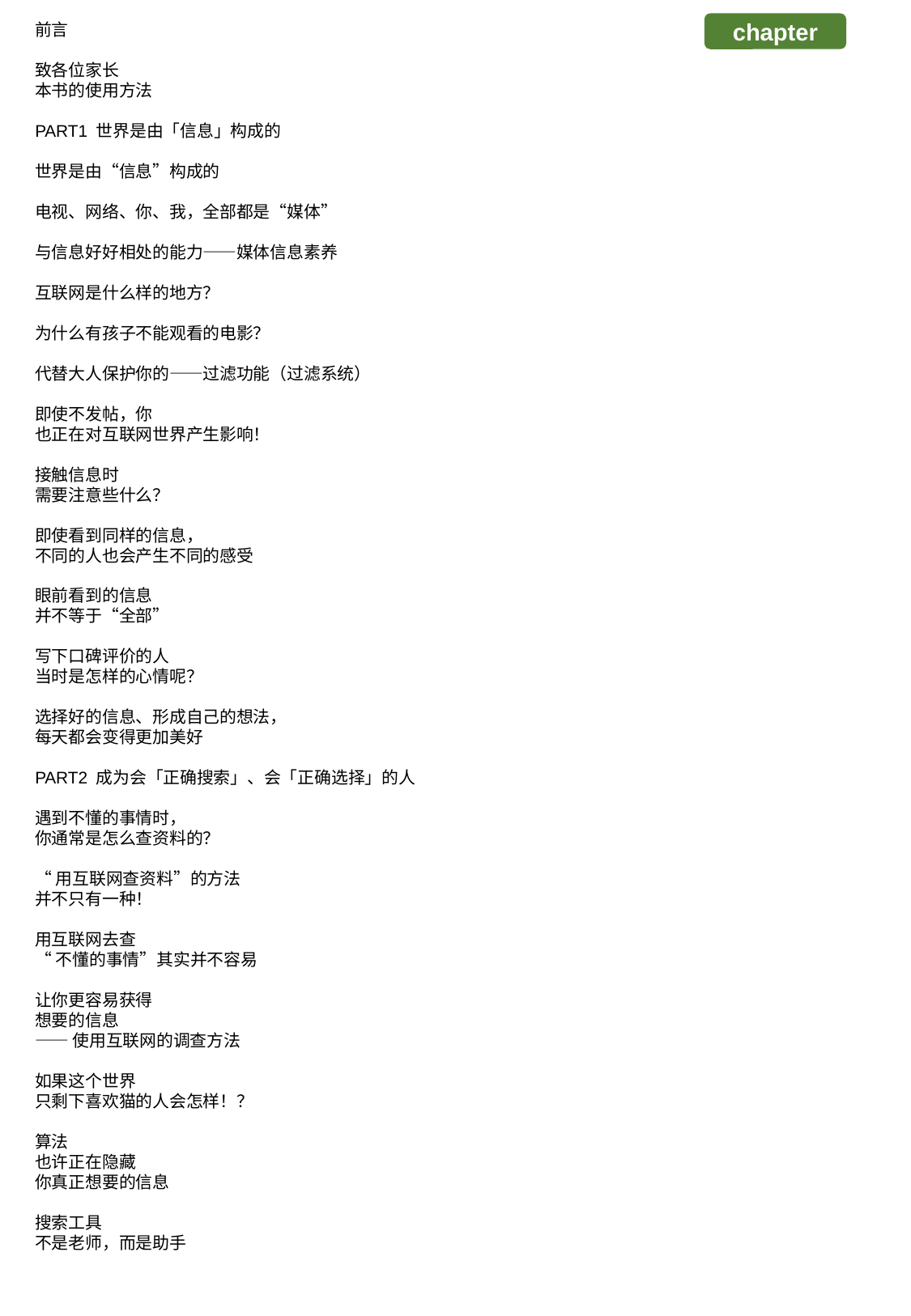

前言

致各位家长
本书的使用方法

PART1 世界是由「信息」构成的

世界是由“信息”构成的

电视、网络、你、我，全部都是“媒体”

与信息好好相处的能力——媒体信息素养

互联网是什么样的地方？

为什么有孩子不能观看的电影？

代替大人保护你的——过滤功能（过滤系统）

即使不发帖，你
也正在对互联网世界产生影响！

接触信息时
需要注意些什么？

即使看到同样的信息，
不同的人也会产生不同的感受

眼前看到的信息
并不等于“全部”

写下口碑评价的人
当时是怎样的心情呢？

选择好的信息、形成自己的想法，
每天都会变得更加美好

PART2 成为会「正确搜索」、会「正确选择」的人

遇到不懂的事情时，
你通常是怎么查资料的？

“用互联网查资料”的方法
并不只有一种！

用互联网去查
“不懂的事情”其实并不容易

让你更容易获得
想要的信息
——使用互联网的调查方法

如果这个世界
只剩下喜欢猫的人会怎样！？

算法
也许正在隐藏
你真正想要的信息

搜索工具
不是老师，而是助手
chapter